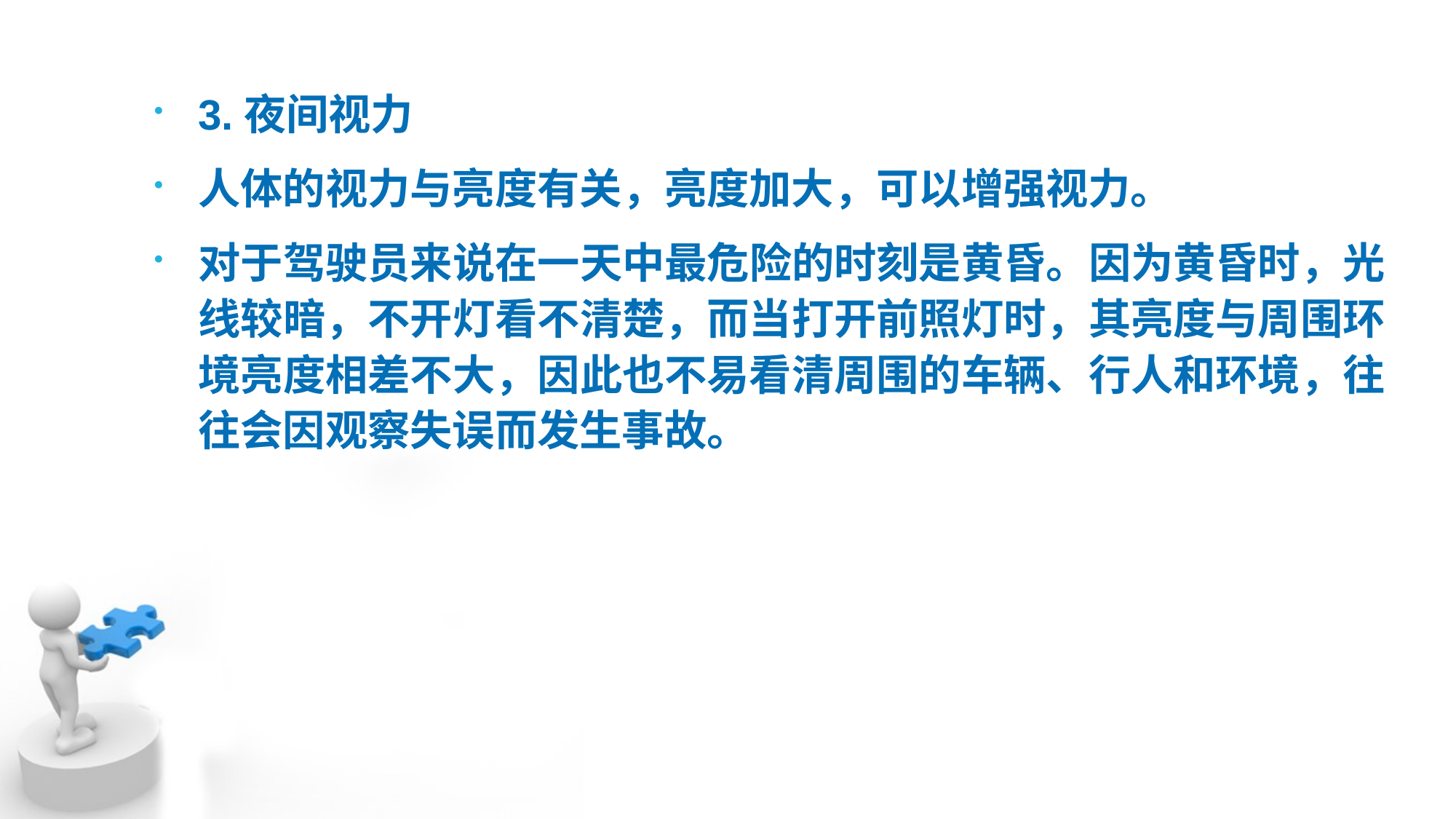

3.夜间视力
人体的视力与亮度有关，亮度加大，可以增强视力。
对于驾驶员来说在一天中最危险的时刻是黄昏。因为黄昏时，光线较暗，不开灯看不清楚，而当打开前照灯时，其亮度与周围环境亮度相差不大，因此也不易看清周围的车辆、行人和环境，往往会因观察失误而发生事故。